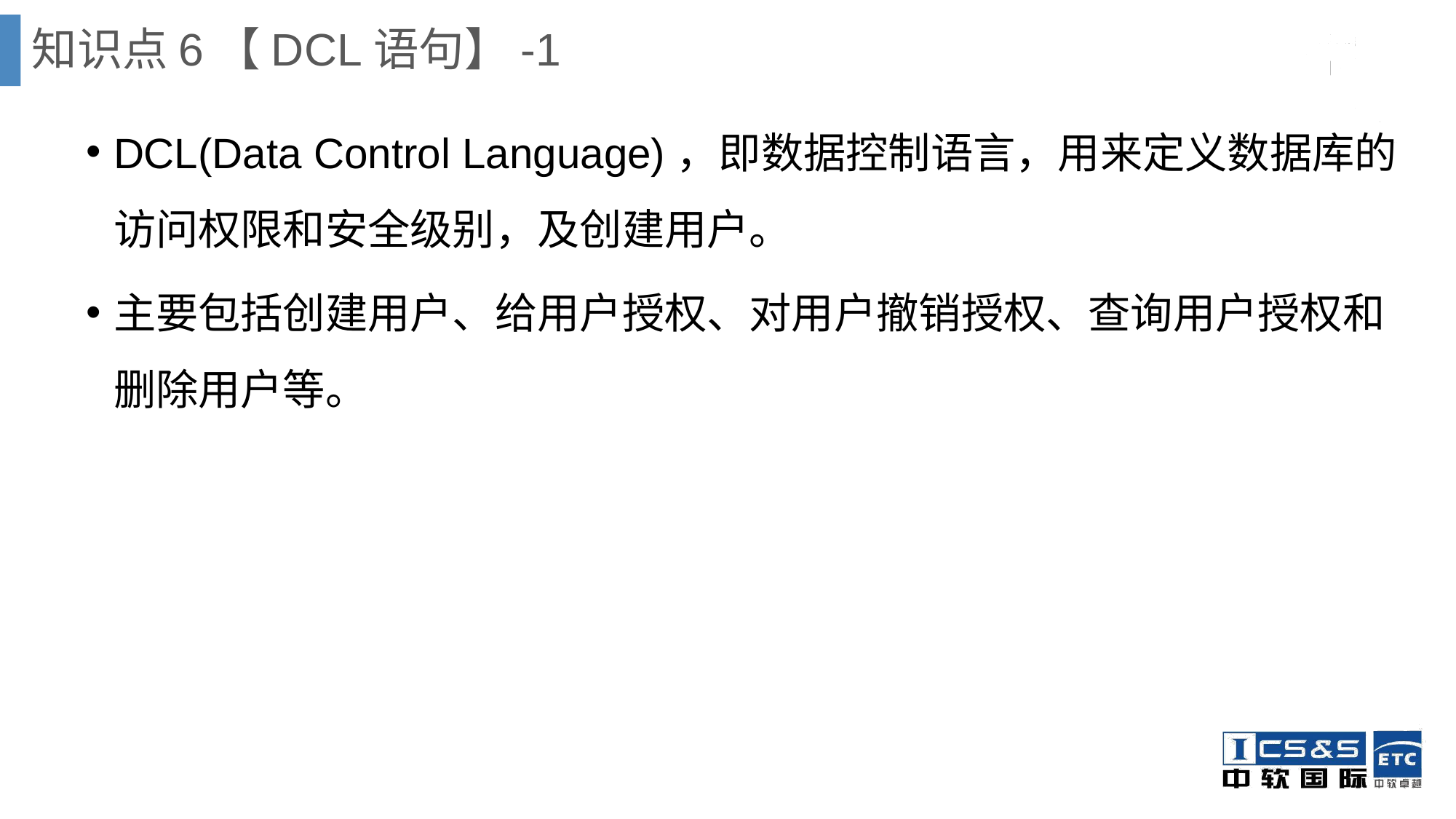

知识点6【DCL语句】-1
DCL(Data Control Language)，即数据控制语言，用来定义数据库的访问权限和安全级别，及创建用户。
主要包括创建用户、给用户授权、对用户撤销授权、查询用户授权和删除用户等。